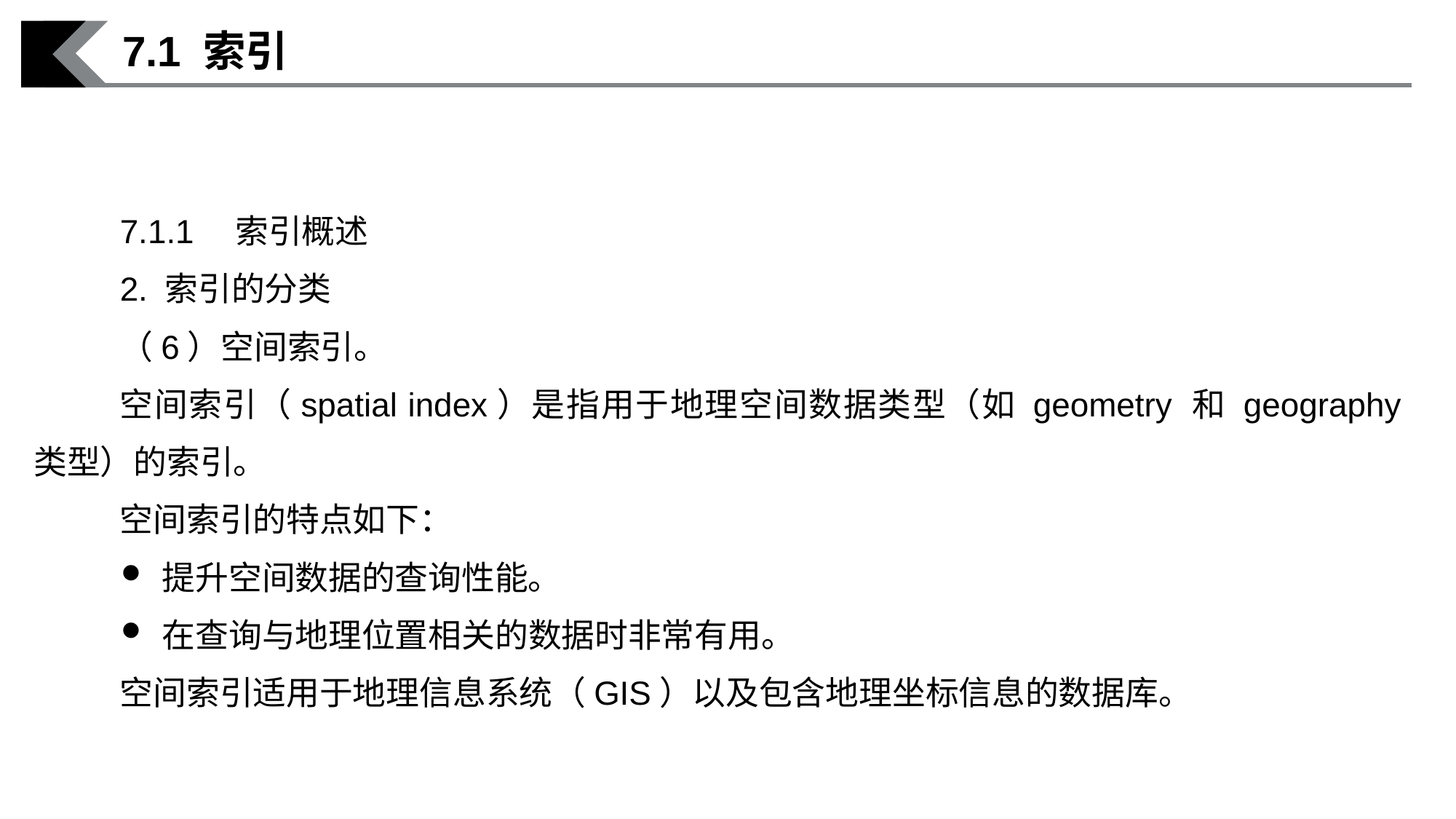

7.1 索引
7.1.1　索引概述
2. 索引的分类
（6）空间索引。
空间索引（spatial index）是指用于地理空间数据类型（如 geometry 和 geography 类型）的索引。
空间索引的特点如下：
提升空间数据的查询性能。
在查询与地理位置相关的数据时非常有用。
空间索引适用于地理信息系统（GIS）以及包含地理坐标信息的数据库。